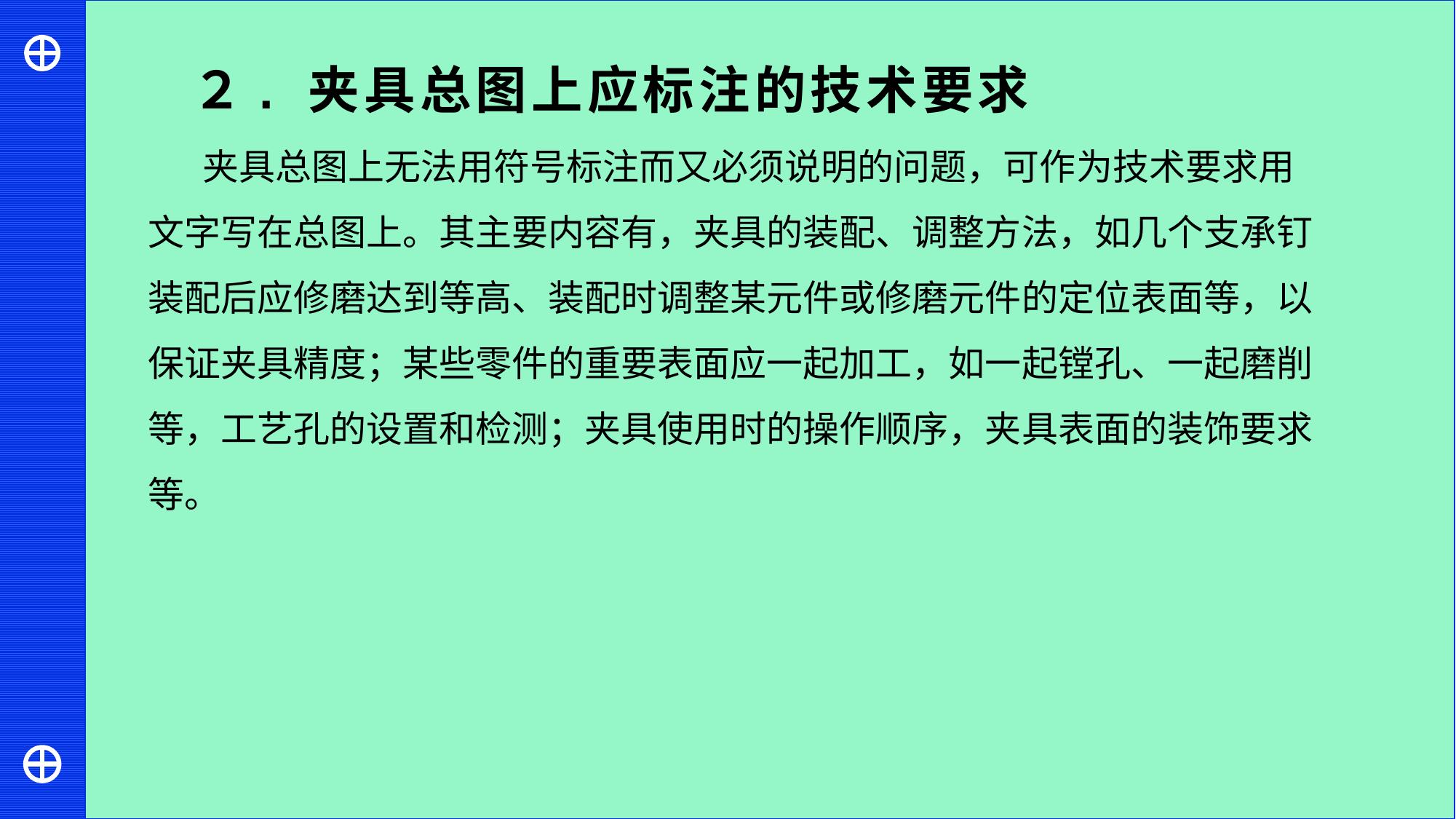

２. 夹具总图上应标注的技术要求
夹具总图上无法用符号标注而又必须说明的问题，可作为技术要求用文字写在总图上。其主要内容有，夹具的装配、调整方法，如几个支承钉装配后应修磨达到等高、装配时调整某元件或修磨元件的定位表面等，以保证夹具精度；某些零件的重要表面应一起加工，如一起镗孔、一起磨削等，工艺孔的设置和检测；夹具使用时的操作顺序，夹具表面的装饰要求等。